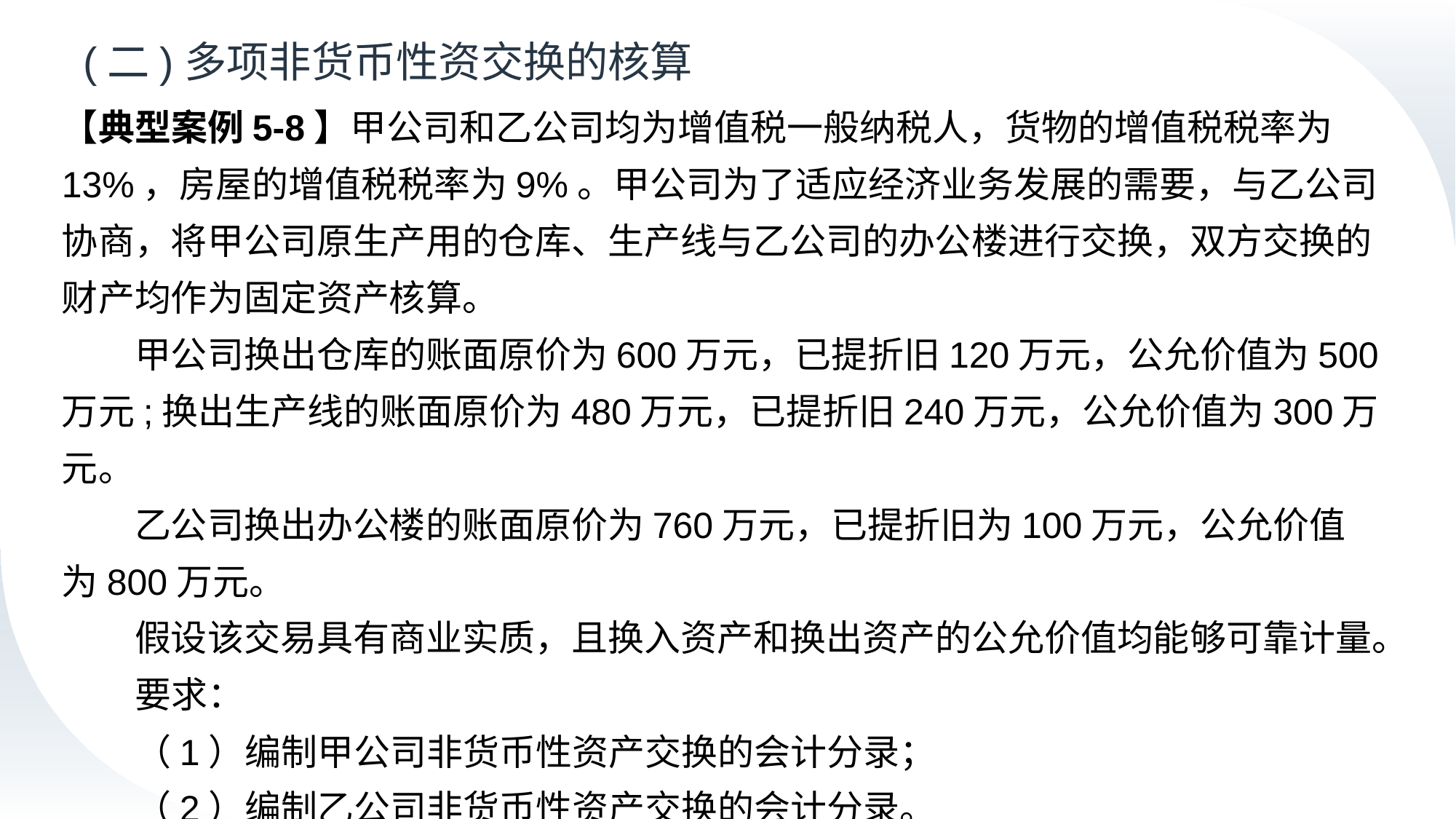

# (二)多项非货币性资交换的核算
【典型案例5-8】甲公司和乙公司均为增值税一般纳税人，货物的增值税税率为13%，房屋的增值税税率为9%。甲公司为了适应经济业务发展的需要，与乙公司协商，将甲公司原生产用的仓库、生产线与乙公司的办公楼进行交换，双方交换的财产均作为固定资产核算。
甲公司换出仓库的账面原价为600万元，已提折旧120万元，公允价值为500万元;换出生产线的账面原价为480万元，已提折旧240万元，公允价值为300万元。
乙公司换出办公楼的账面原价为760万元，已提折旧为100万元，公允价值为800万元。
假设该交易具有商业实质，且换入资产和换出资产的公允价值均能够可靠计量。
要求：
（1）编制甲公司非货币性资产交换的会计分录；
（2）编制乙公司非货币性资产交换的会计分录。